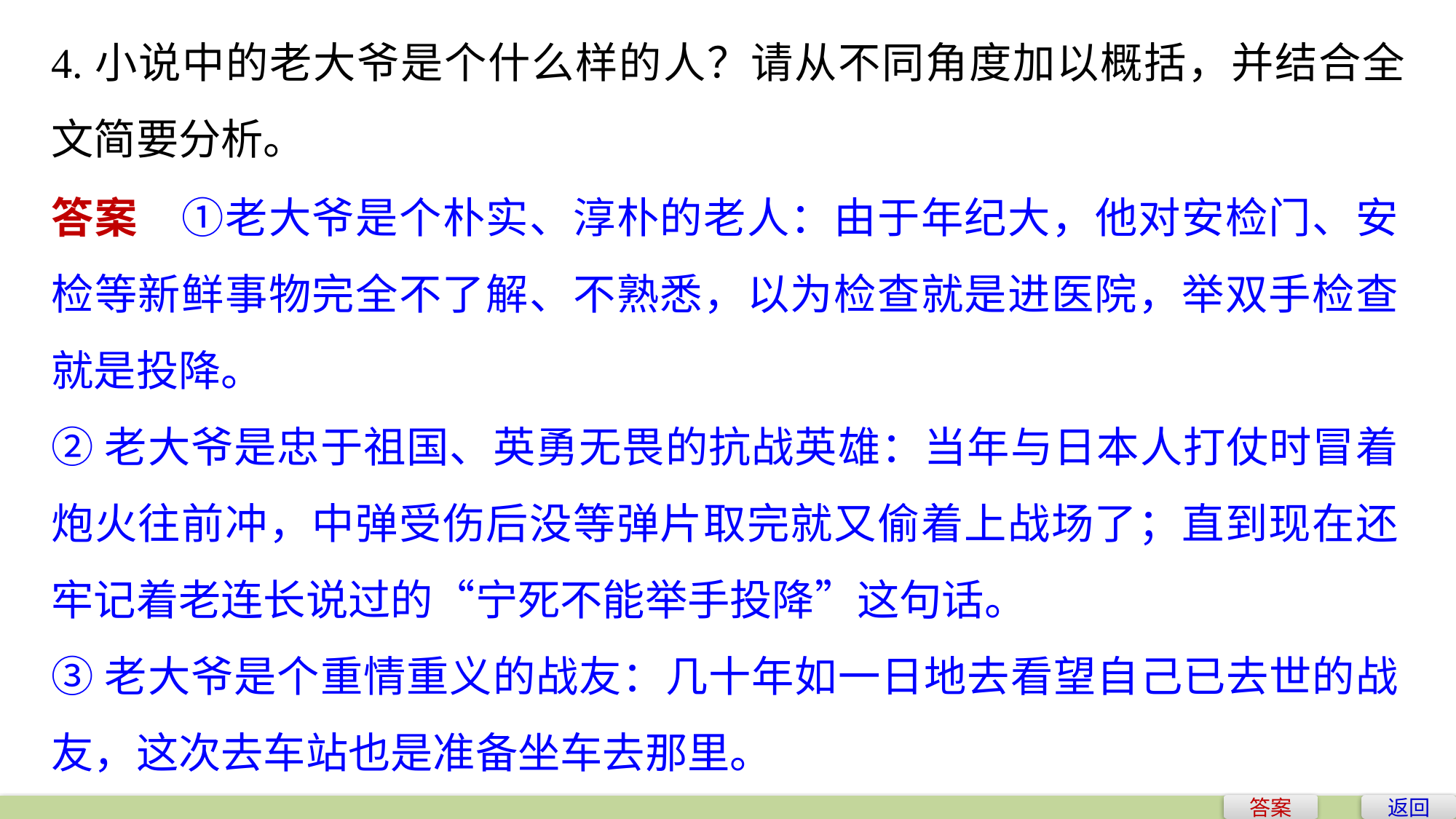

4.小说中的老大爷是个什么样的人？请从不同角度加以概括，并结合全文简要分析。
答案　①老大爷是个朴实、淳朴的老人：由于年纪大，他对安检门、安检等新鲜事物完全不了解、不熟悉，以为检查就是进医院，举双手检查就是投降。
②老大爷是忠于祖国、英勇无畏的抗战英雄：当年与日本人打仗时冒着炮火往前冲，中弹受伤后没等弹片取完就又偷着上战场了；直到现在还牢记着老连长说过的“宁死不能举手投降”这句话。
③老大爷是个重情重义的战友：几十年如一日地去看望自己已去世的战友，这次去车站也是准备坐车去那里。
答案
返回